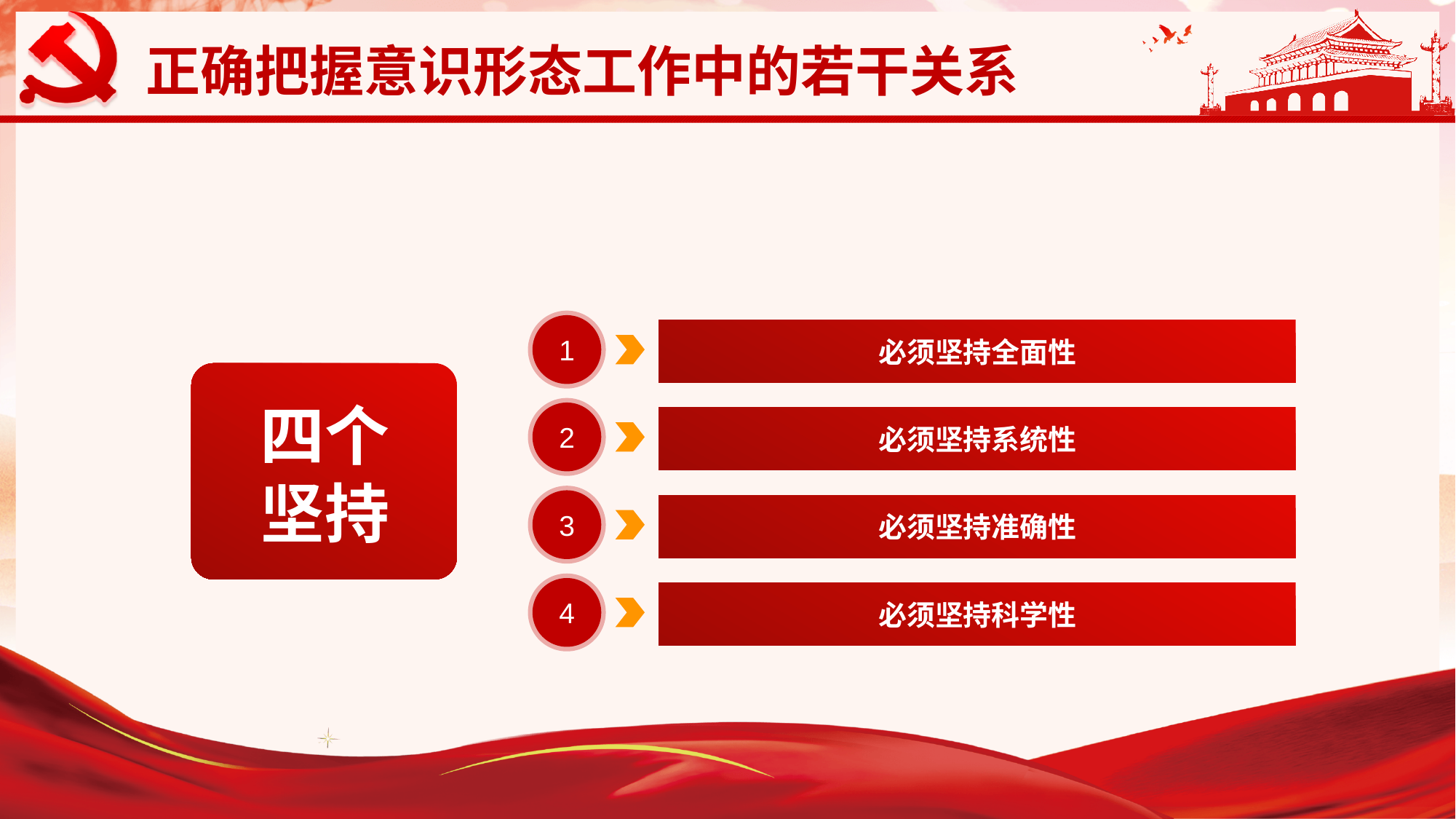

1
必须坚持全面性

四个
坚持
2
必须坚持系统性

3
必须坚持准确性

4
必须坚持科学性